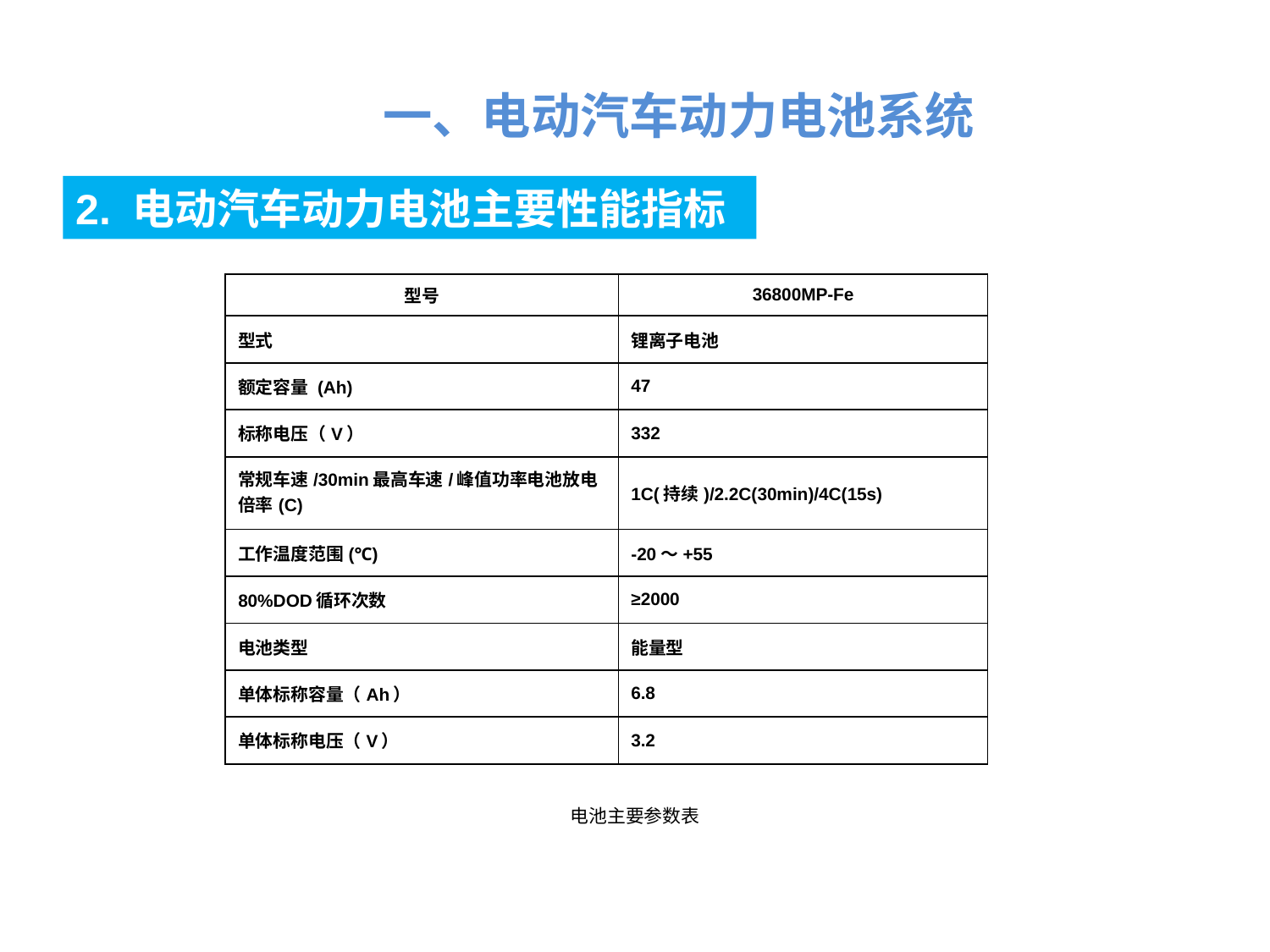

一、电动汽车动力电池系统
2. 电动汽车动力电池主要性能指标
| 型号 | 36800MP-Fe |
| --- | --- |
| 型式 | 锂离子电池 |
| 额定容量 (Ah) | 47 |
| 标称电压（V） | 332 |
| 常规车速/30min最高车速/峰值功率电池放电倍率(C) | 1C(持续)/2.2C(30min)/4C(15s) |
| 工作温度范围(℃) | -20～+55 |
| 80%DOD循环次数 | ≥2000 |
| 电池类型 | 能量型 |
| 单体标称容量（Ah） | 6.8 |
| 单体标称电压（V） | 3.2 |
电池主要参数表